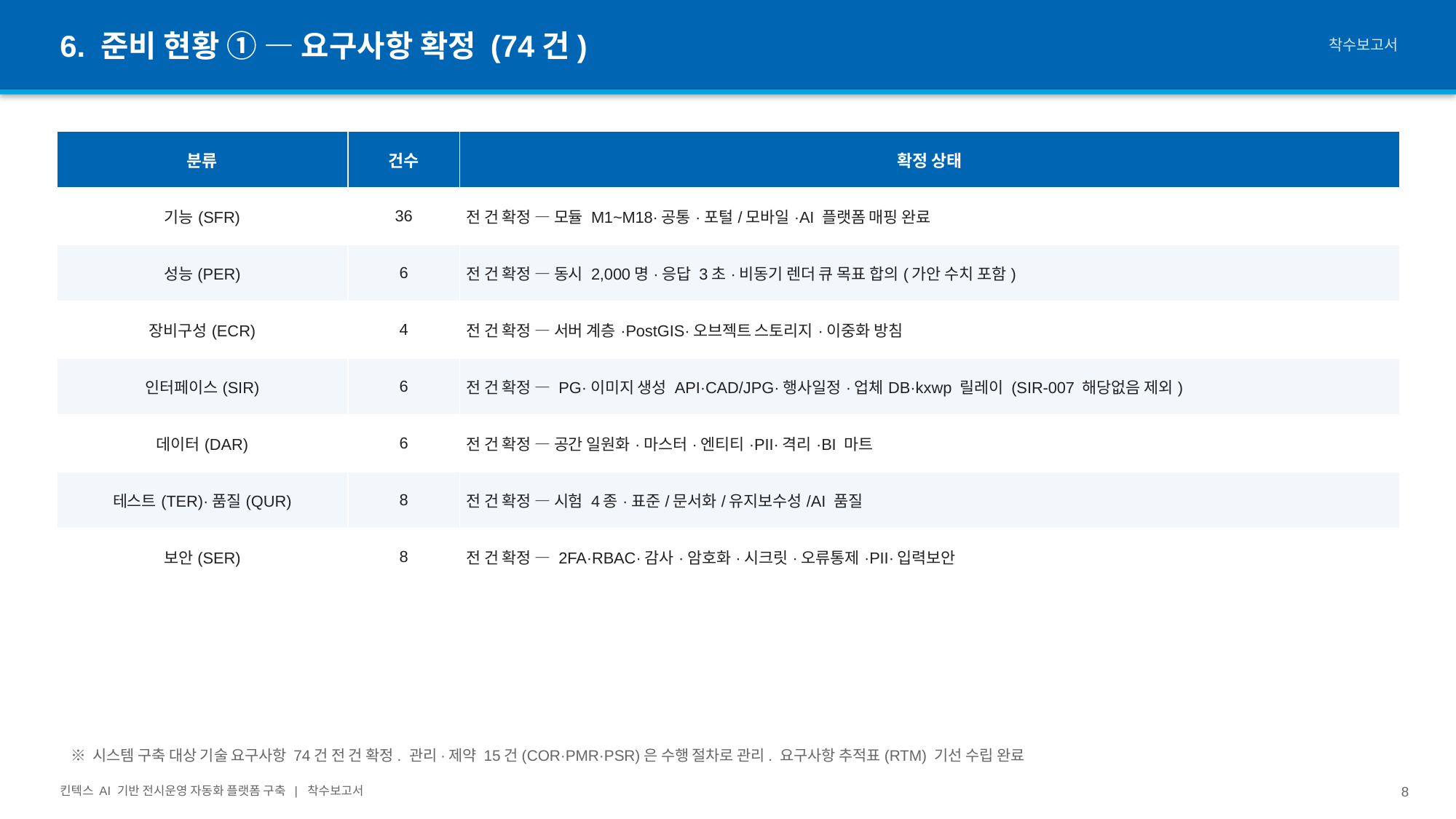

6. 준비 현황 ① — 요구사항 확정 (74건)
착수보고서

| 분류 | 건수 | 확정 상태 |
| --- | --- | --- |
| 기능(SFR) | 36 | 전 건 확정 — 모듈 M1~M18·공통·포털/모바일·AI 플랫폼 매핑 완료 |
| 성능(PER) | 6 | 전 건 확정 — 동시 2,000명·응답 3초·비동기 렌더 큐 목표 합의(가안 수치 포함) |
| 장비구성(ECR) | 4 | 전 건 확정 — 서버 계층·PostGIS·오브젝트 스토리지·이중화 방침 |
| 인터페이스(SIR) | 6 | 전 건 확정 — PG·이미지 생성 API·CAD/JPG·행사일정·업체DB·kxwp 릴레이 (SIR-007 해당없음 제외) |
| 데이터(DAR) | 6 | 전 건 확정 — 공간 일원화·마스터·엔티티·PII·격리·BI 마트 |
| 테스트(TER)·품질(QUR) | 8 | 전 건 확정 — 시험 4종·표준/문서화/유지보수성/AI 품질 |
| 보안(SER) | 8 | 전 건 확정 — 2FA·RBAC·감사·암호화·시크릿·오류통제·PII·입력보안 |
※ 시스템 구축 대상 기술 요구사항 74건 전 건 확정. 관리·제약 15건(COR·PMR·PSR)은 수행 절차로 관리. 요구사항 추적표(RTM) 기선 수립 완료
킨텍스 AI 기반 전시운영 자동화 플랫폼 구축  |  착수보고서
8